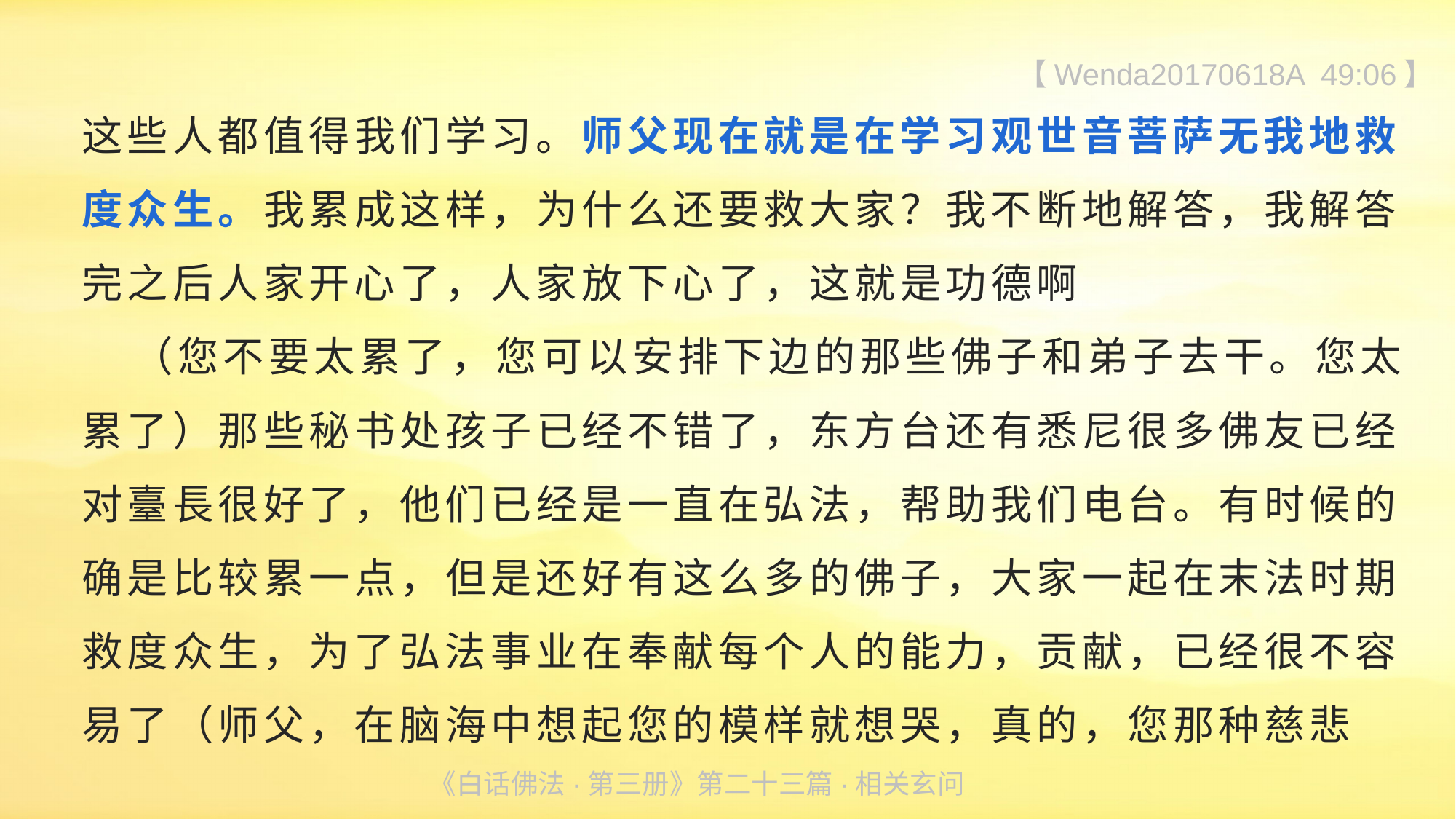

【Wenda20170618A  49:06】
这些人都值得我们学习。师父现在就是在学习观世音菩萨无我地救度众生。我累成这样，为什么还要救大家？我不断地解答，我解答完之后人家开心了，人家放下心了，这就是功德啊
   （您不要太累了，您可以安排下边的那些佛子和弟子去干。您太累了）那些秘书处孩子已经不错了，东方台还有悉尼很多佛友已经对臺長很好了，他们已经是一直在弘法，帮助我们电台。有时候的确是比较累一点，但是还好有这么多的佛子，大家一起在末法时期救度众生，为了弘法事业在奉献每个人的能力，贡献，已经很不容易了（师父，在脑海中想起您的模样就想哭，真的，您那种慈悲
《白话佛法·第三册》第二十三篇·相关玄问